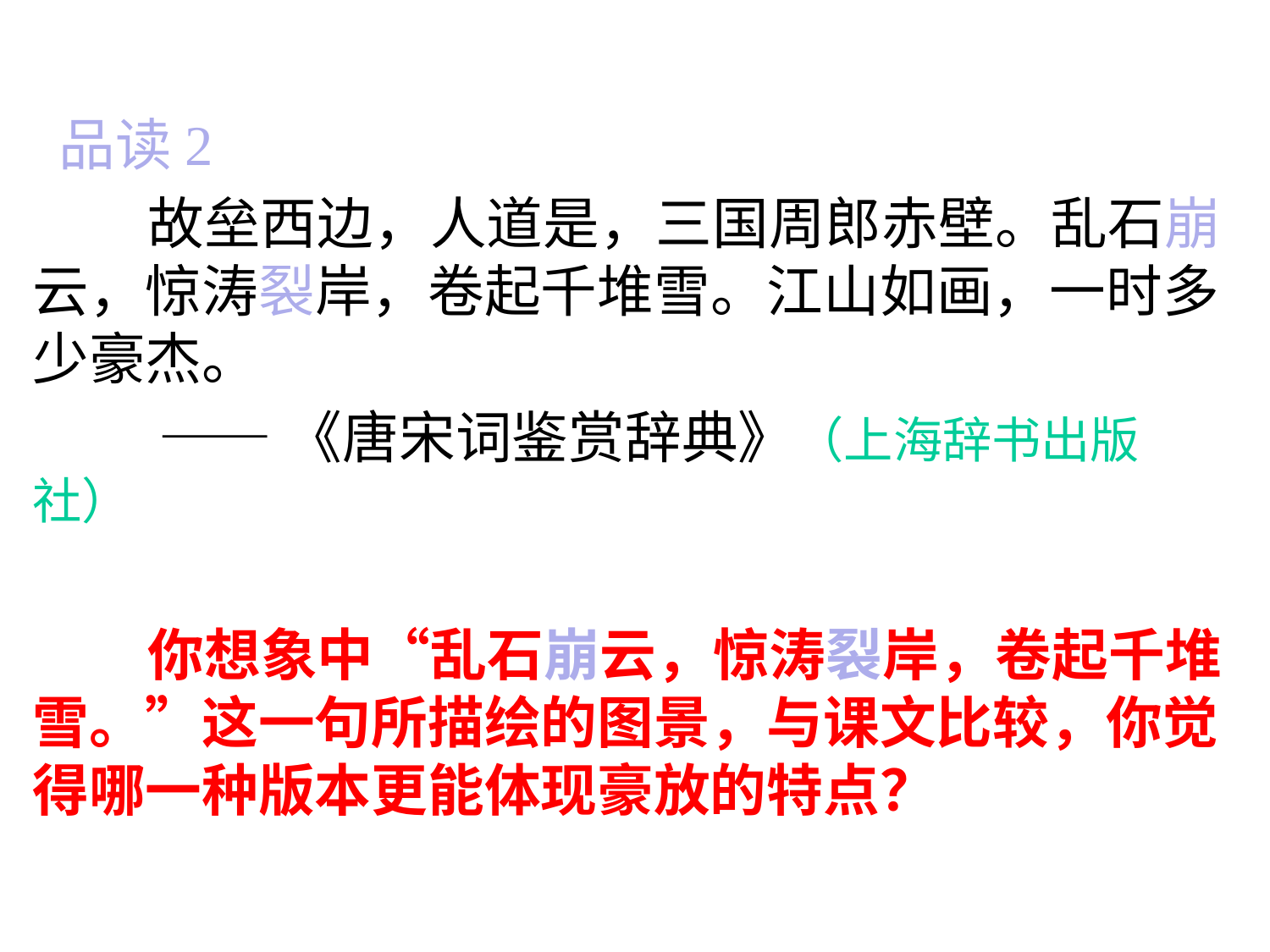

品读2
        故垒西边，人道是，三国周郎赤壁。乱石崩云，惊涛裂岸，卷起千堆雪。江山如画，一时多少豪杰。
          ——《唐宋词鉴赏辞典》（上海辞书出版社）

        你想象中“乱石崩云，惊涛裂岸，卷起千堆雪。”这一句所描绘的图景，与课文比较，你觉得哪一种版本更能体现豪放的特点？